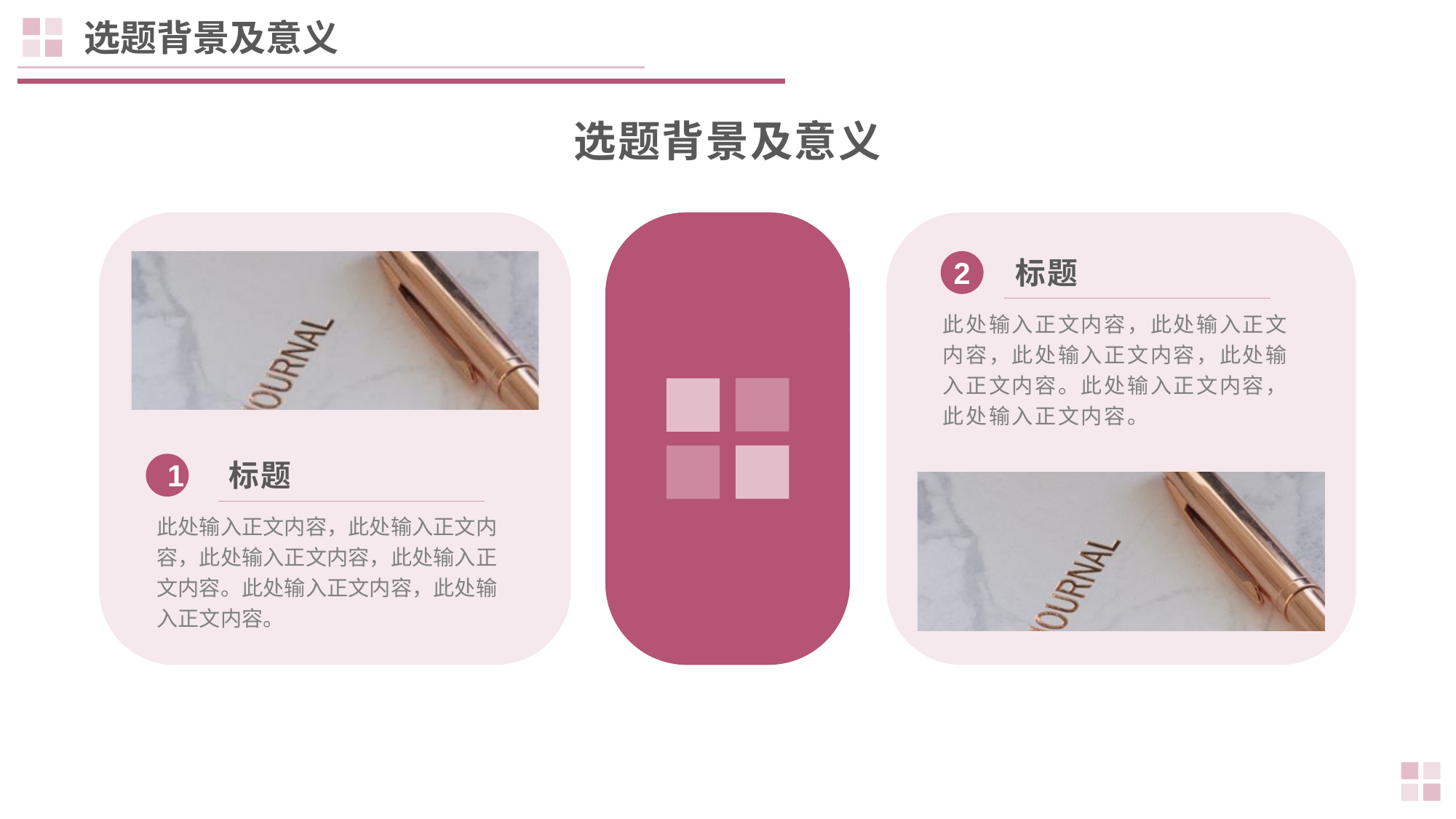

选题背景及意义

选题背景及意义

2
标题

此处输入正文内容，此处输入正文内容，此处输入正文内容，此处输入正文内容。此处输入正文内容，此处输入正文内容。

1
标题
此处输入正文内容，此处输入正文内容，此处输入正文内容，此处输入正文内容。此处输入正文内容，此处输入正文内容。